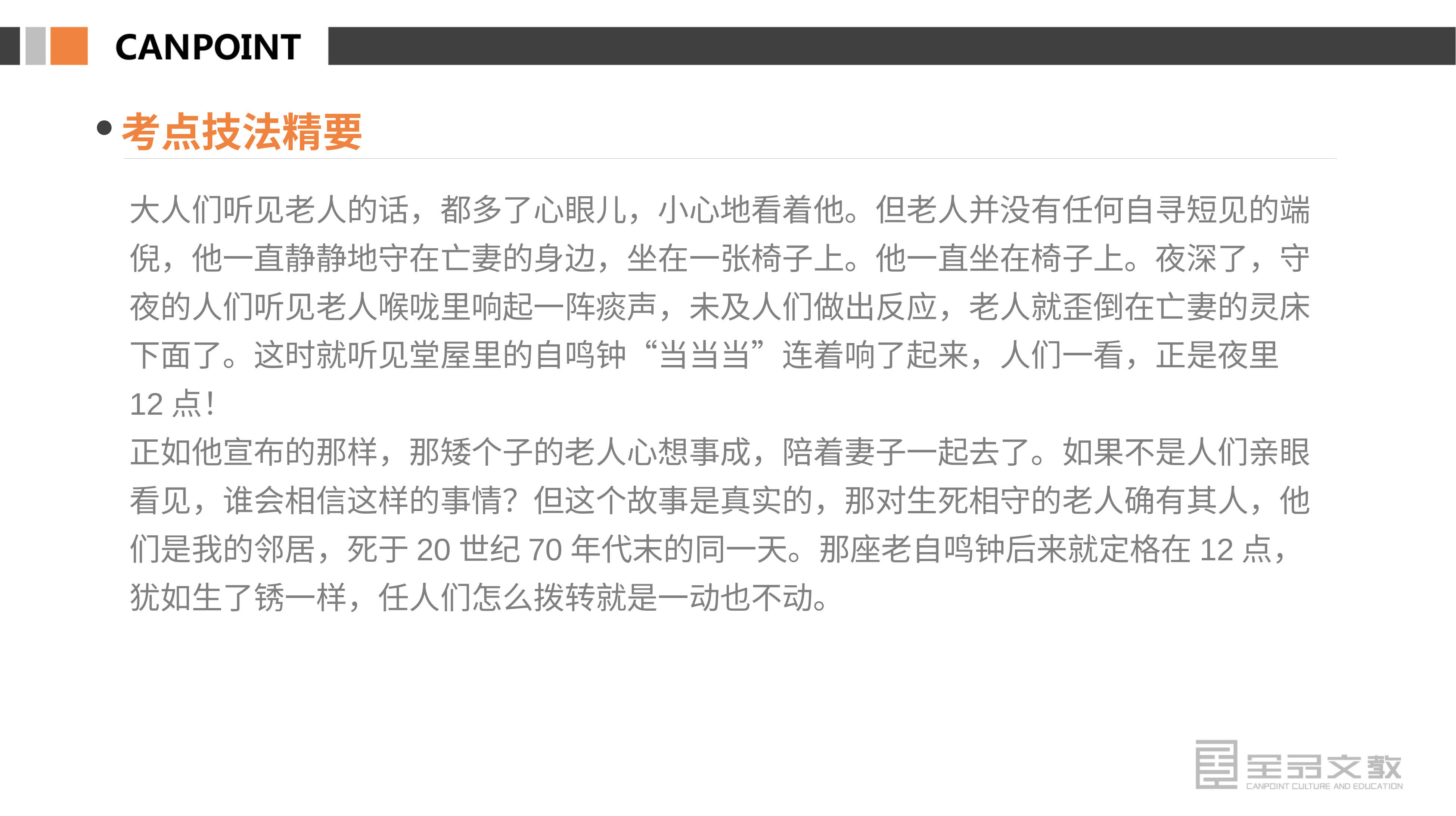

考点技法精要

大人们听见老人的话，都多了心眼儿，小心地看着他。但老人并没有任何自寻短见的端倪，他一直静静地守在亡妻的身边，坐在一张椅子上。他一直坐在椅子上。夜深了，守夜的人们听见老人喉咙里响起一阵痰声，未及人们做出反应，老人就歪倒在亡妻的灵床下面了。这时就听见堂屋里的自鸣钟“当当当”连着响了起来，人们一看，正是夜里12点！
正如他宣布的那样，那矮个子的老人心想事成，陪着妻子一起去了。如果不是人们亲眼看见，谁会相信这样的事情？但这个故事是真实的，那对生死相守的老人确有其人，他们是我的邻居，死于20世纪70年代末的同一天。那座老自鸣钟后来就定格在12点，犹如生了锈一样，任人们怎么拨转就是一动也不动。